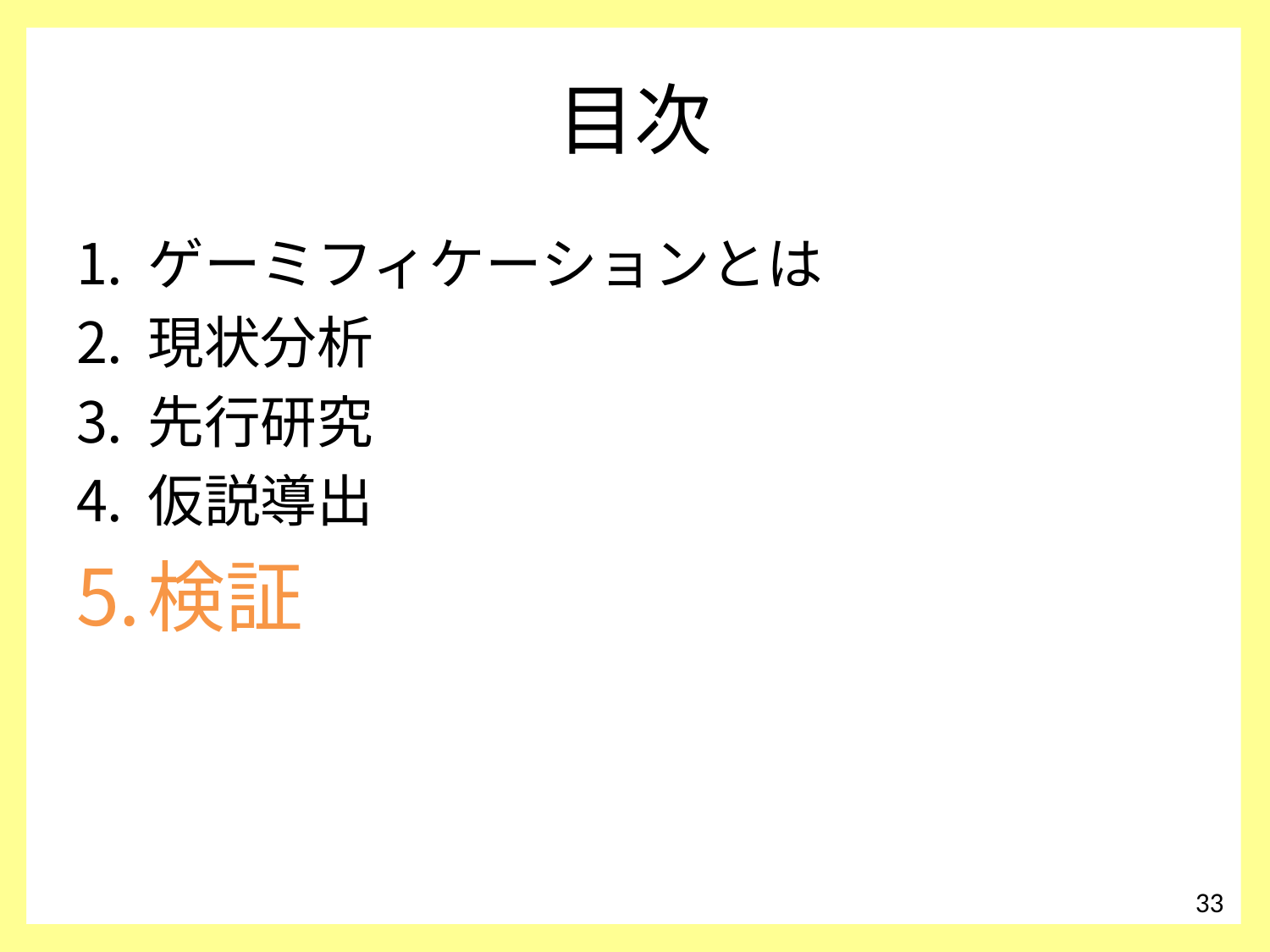

# 目次
ゲーミフィケーションとは
現状分析
先行研究
仮説導出
検証
33